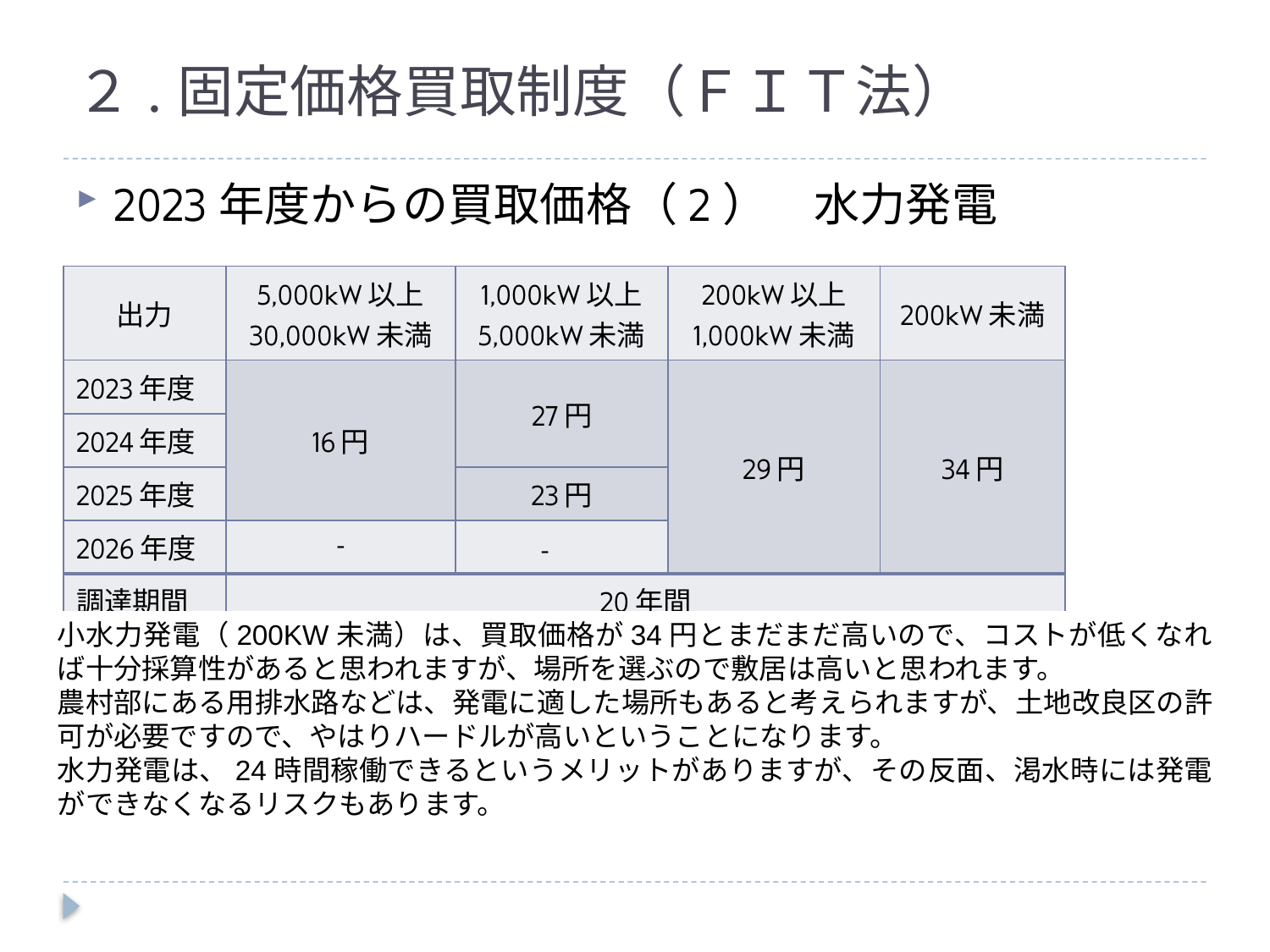

# ２.固定価格買取制度（ＦＩＴ法）
2023年度からの買取価格（2）　水力発電
| 出力 | 5,000kW以上 30,000kW未満 | 1,000kW以上 5,000kW未満 | 200kW以上 1,000kW未満 | 200kW未満 |
| --- | --- | --- | --- | --- |
| 2023年度 | 16円 | 27円 | 29円 | 34円 |
| 2024年度 |  |  |  |  |
| 2025年度 |  | 23円 |  |  |
| 2026年度 | - | - |  |  |
| 調達期間 | 20年間 |  |  |  |
小水力発電（200KW未満）は、買取価格が34円とまだまだ高いので、コストが低くなれば十分採算性があると思われますが、場所を選ぶので敷居は高いと思われます。
農村部にある用排水路などは、発電に適した場所もあると考えられますが、土地改良区の許可が必要ですので、やはりハードルが高いということになります。
水力発電は、24時間稼働できるというメリットがありますが、その反面、渇水時には発電ができなくなるリスクもあります。